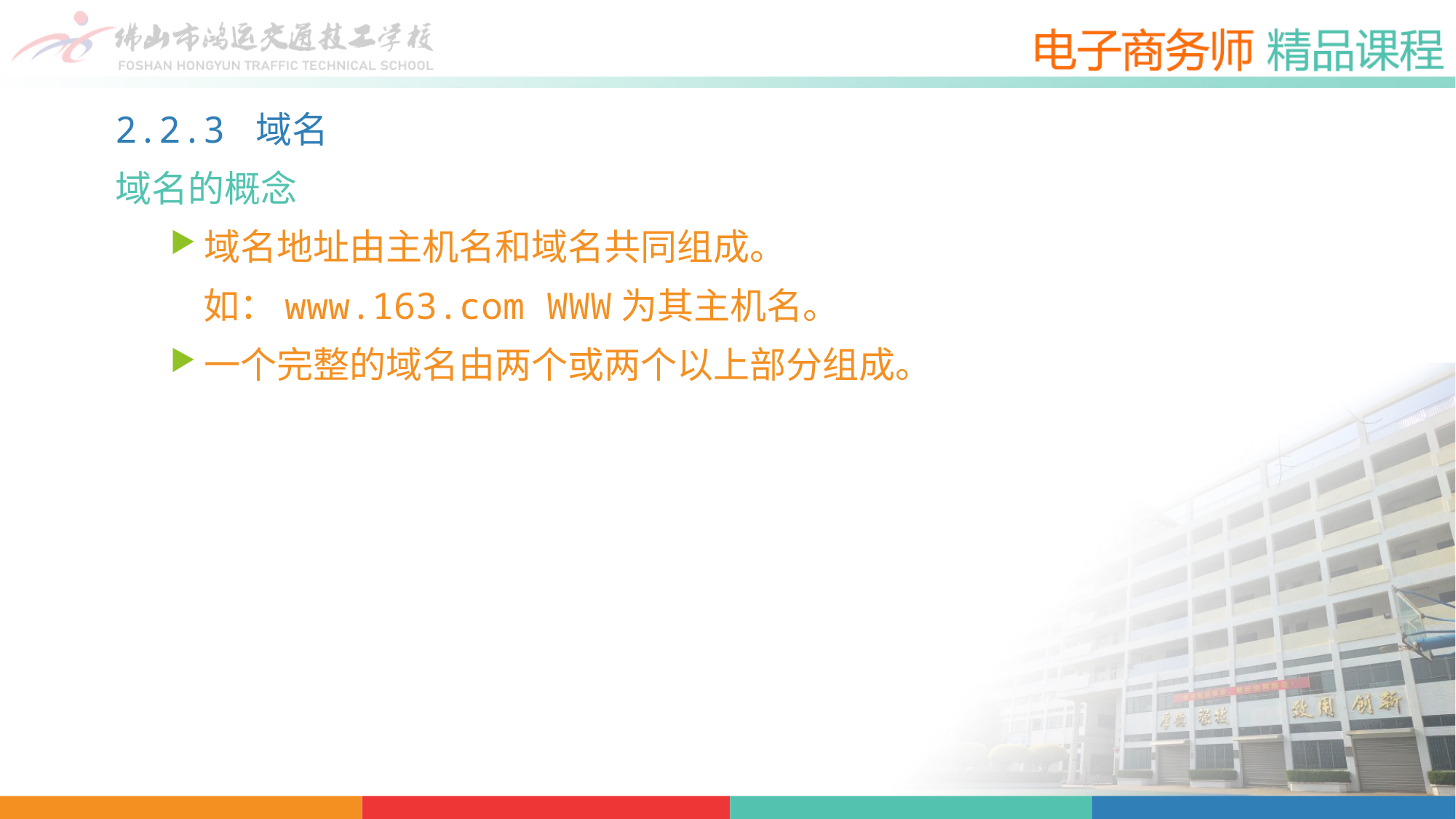

2.2.3 域名
域名的概念
域名地址由主机名和域名共同组成。
   如：www.163.com WWW为其主机名。
一个完整的域名由两个或两个以上部分组成。